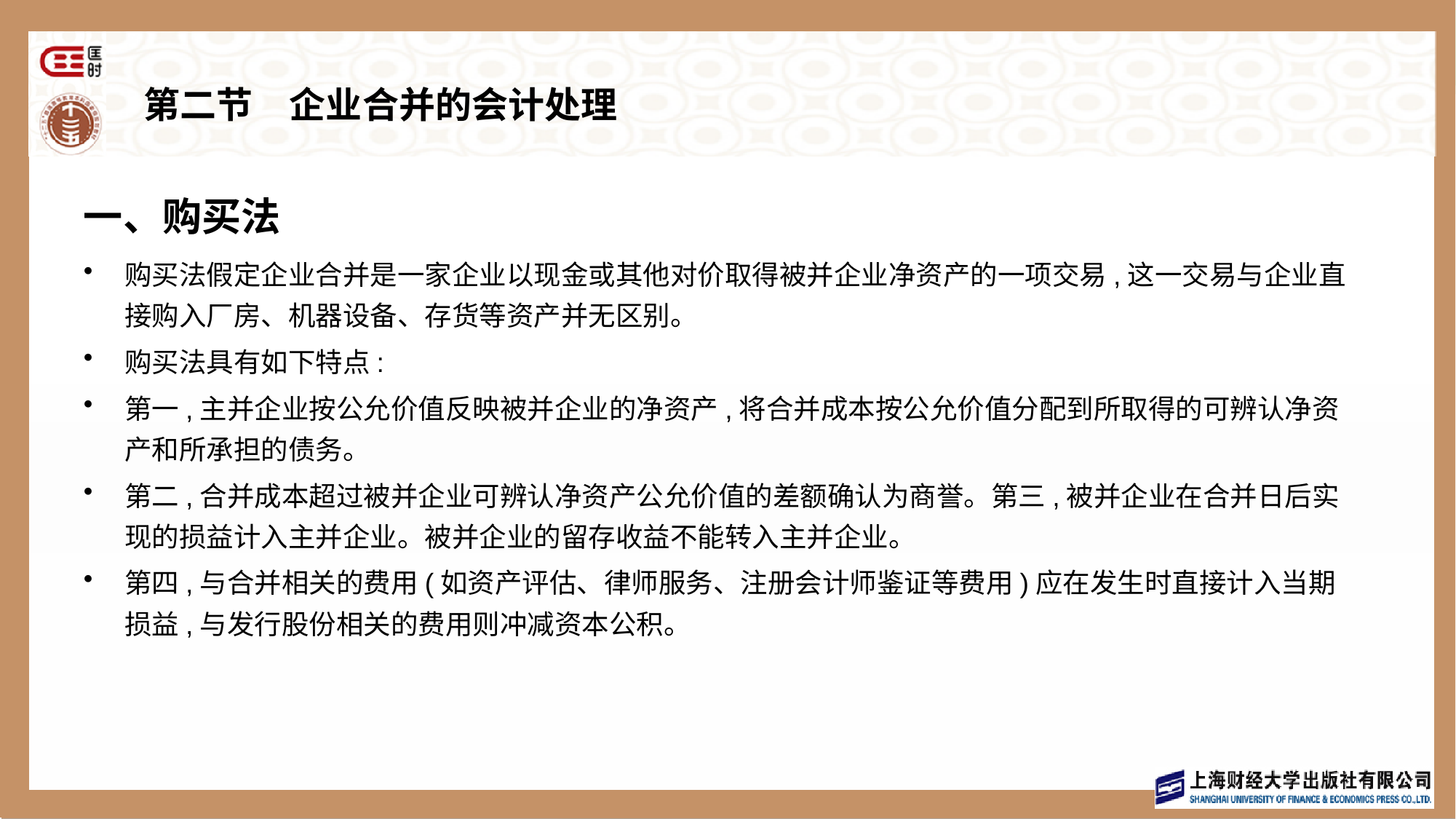

# 第二节　企业合并的会计处理
一、购买法
购买法假定企业合并是一家企业以现金或其他对价取得被并企业净资产的一项交易,这一交易与企业直接购入厂房、机器设备、存货等资产并无区别。
购买法具有如下特点:
第一,主并企业按公允价值反映被并企业的净资产,将合并成本按公允价值分配到所取得的可辨认净资产和所承担的债务。
第二,合并成本超过被并企业可辨认净资产公允价值的差额确认为商誉。第三,被并企业在合并日后实现的损益计入主并企业。被并企业的留存收益不能转入主并企业。
第四,与合并相关的费用(如资产评估、律师服务、注册会计师鉴证等费用)应在发生时直接计入当期损益,与发行股份相关的费用则冲减资本公积。